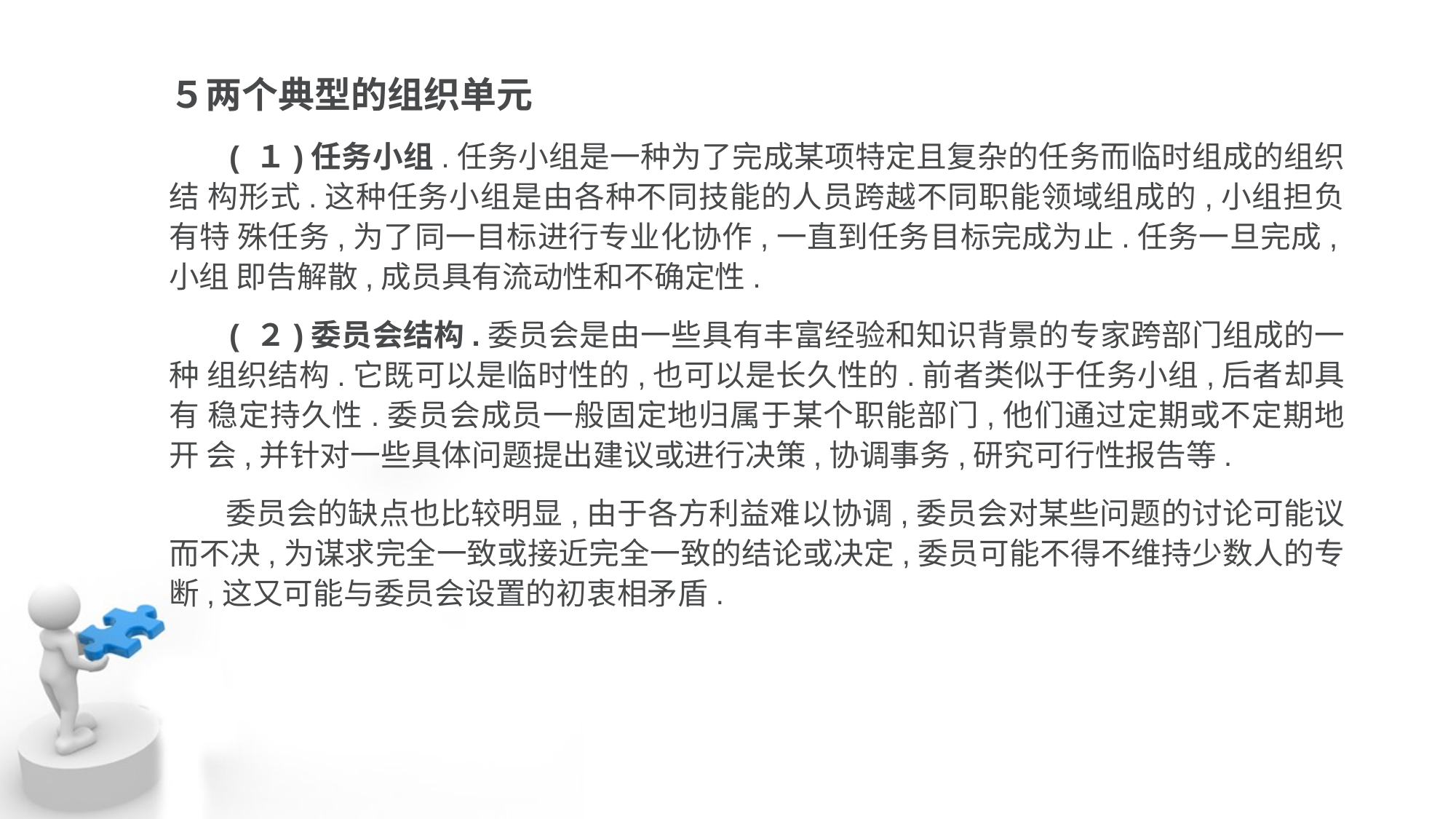

５两个典型的组织单元
       ( １)任务小组.任务小组是一种为了完成某项特定且复杂的任务而临时组成的组织结 构形式.这种任务小组是由各种不同技能的人员跨越不同职能领域组成的,小组担负有特 殊任务,为了同一目标进行专业化协作,一直到任务目标完成为止.任务一旦完成,小组 即告解散,成员具有流动性和不确定性.
       ( ２)委员会结构.委员会是由一些具有丰富经验和知识背景的专家跨部门组成的一种 组织结构.它既可以是临时性的,也可以是长久性的.前者类似于任务小组,后者却具有 稳定持久性.委员会成员一般固定地归属于某个职能部门,他们通过定期或不定期地开 会,并针对一些具体问题提出建议或进行决策,协调事务,研究可行性报告等.
       委员会的缺点也比较明显,由于各方利益难以协调,委员会对某些问题的讨论可能议 而不决,为谋求完全一致或接近完全一致的结论或决定,委员可能不得不维持少数人的专 断,这又可能与委员会设置的初衷相矛盾.